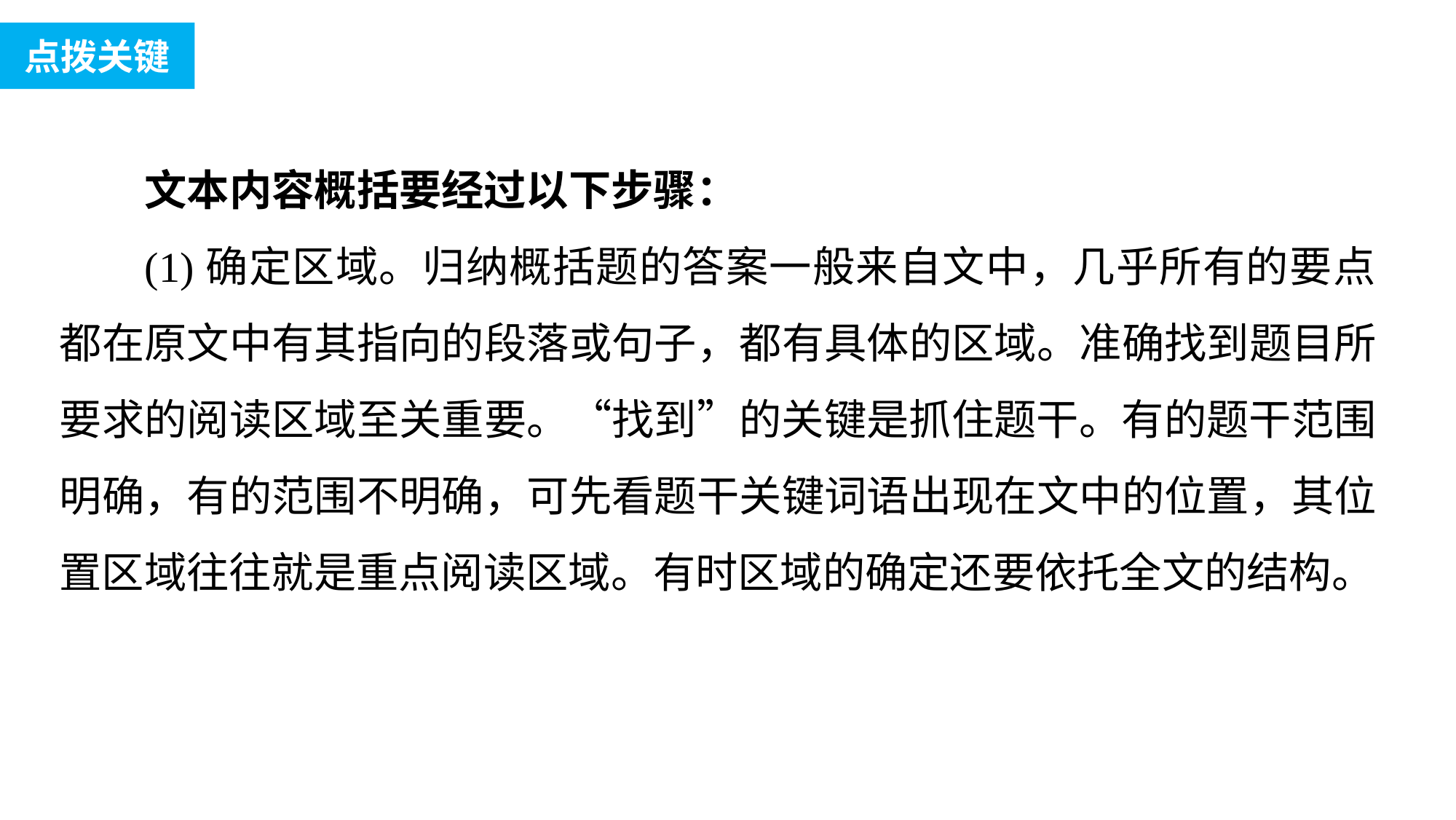

点拨关键
文本内容概括要经过以下步骤：
(1)确定区域。归纳概括题的答案一般来自文中，几乎所有的要点都在原文中有其指向的段落或句子，都有具体的区域。准确找到题目所要求的阅读区域至关重要。“找到”的关键是抓住题干。有的题干范围明确，有的范围不明确，可先看题干关键词语出现在文中的位置，其位置区域往往就是重点阅读区域。有时区域的确定还要依托全文的结构。